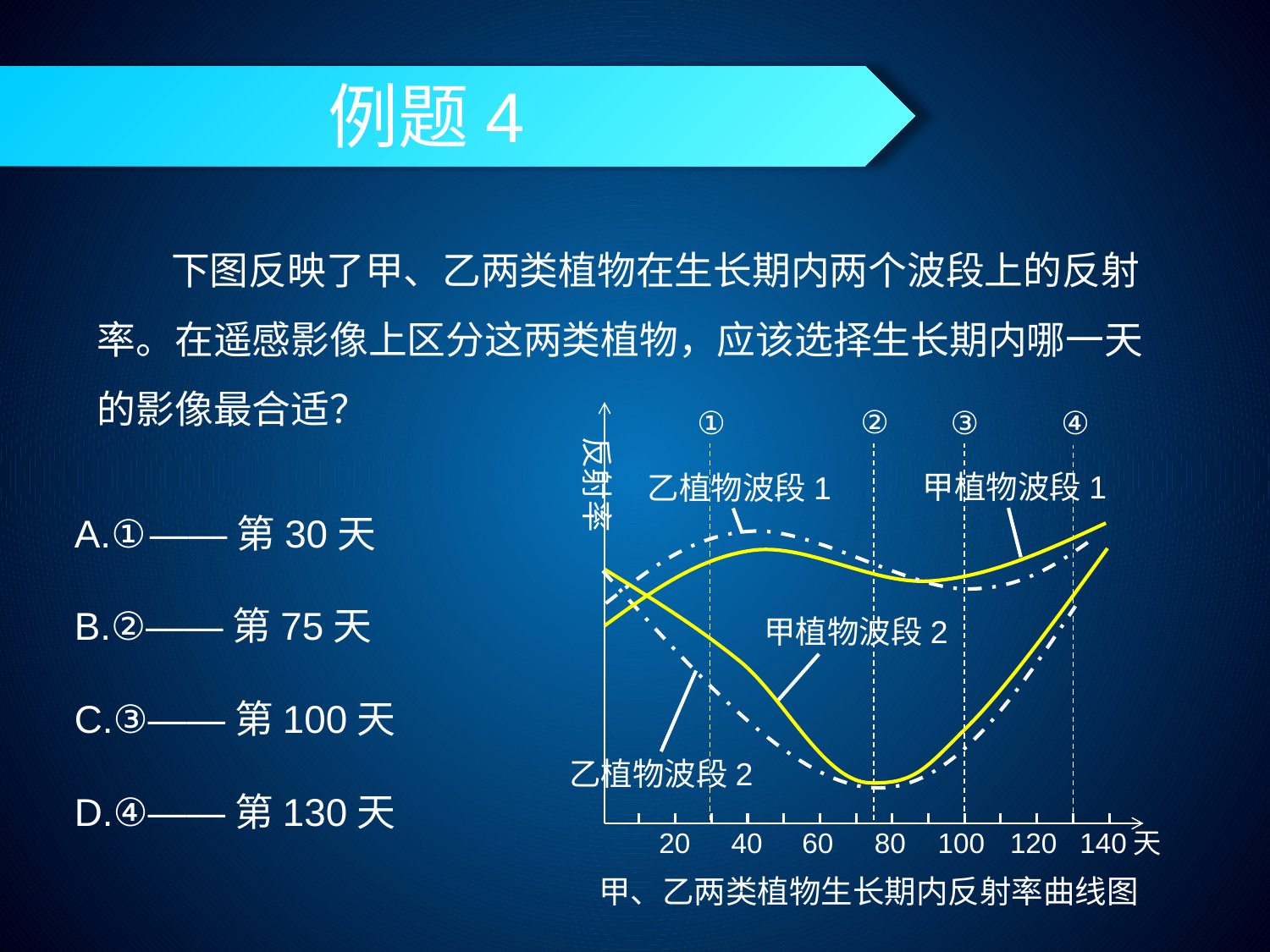

# 例题4
下图反映了甲、乙两类植物在生长期内两个波段上的反射率。在遥感影像上区分这两类植物，应该选择生长期内哪一天的影像最合适？
②
①
③
④
反射率
甲植物波段1
乙植物波段1
A.①——第30天
B.②——第75天
C.③——第100天
D.④——第130天

甲植物波段2
乙植物波段2
20
40
60
80
100
120
140天
甲、乙两类植物生长期内反射率曲线图